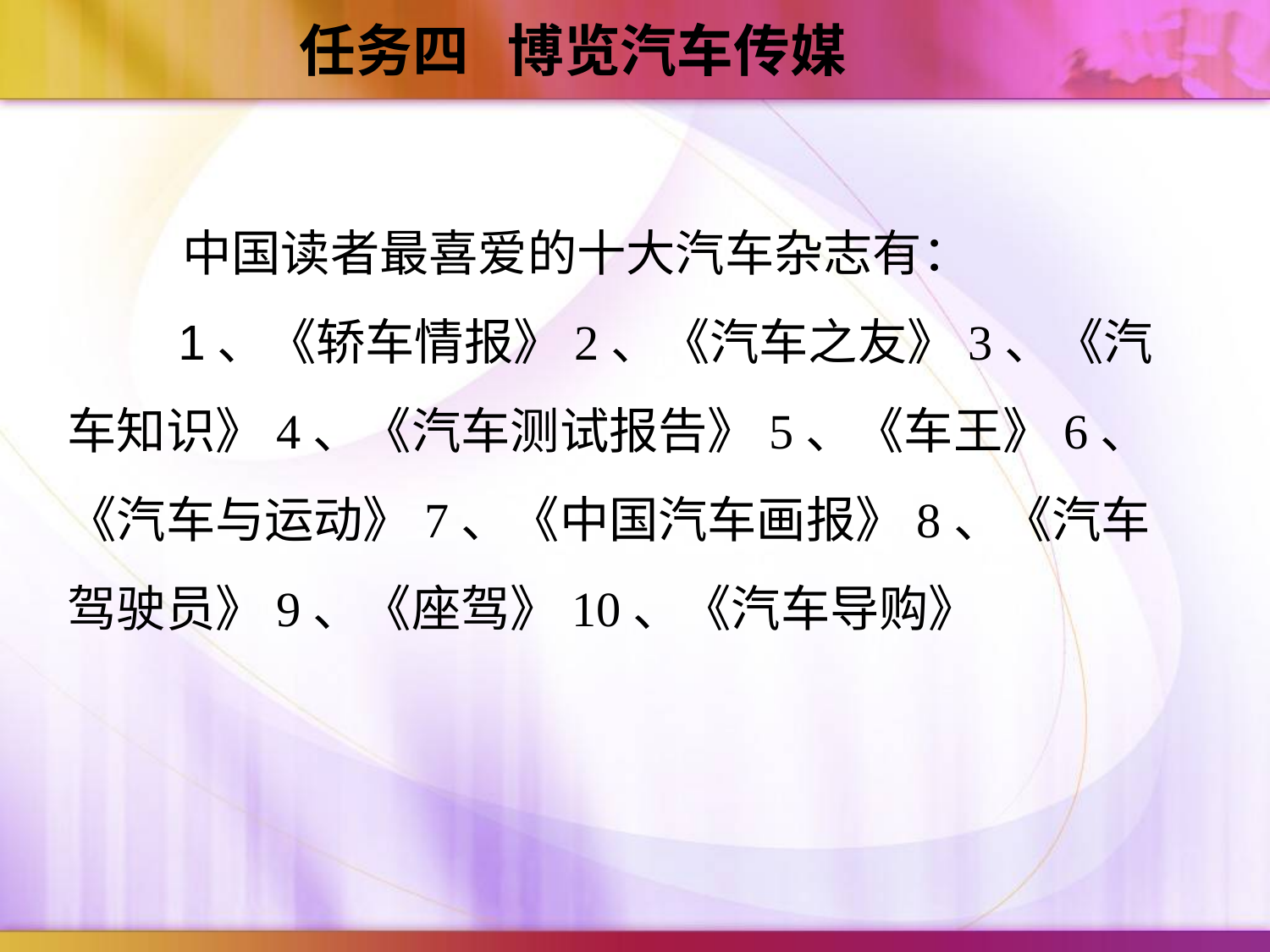

任务四   博览汽车传媒
      中国读者最喜爱的十大汽车杂志有：
      1、《轿车情报》2、《汽车之友》3、《汽车知识》4、《汽车测试报告》5、《车王》6、《汽车与运动》7、《中国汽车画报》8、《汽车驾驶员》9、《座驾》10、《汽车导购》